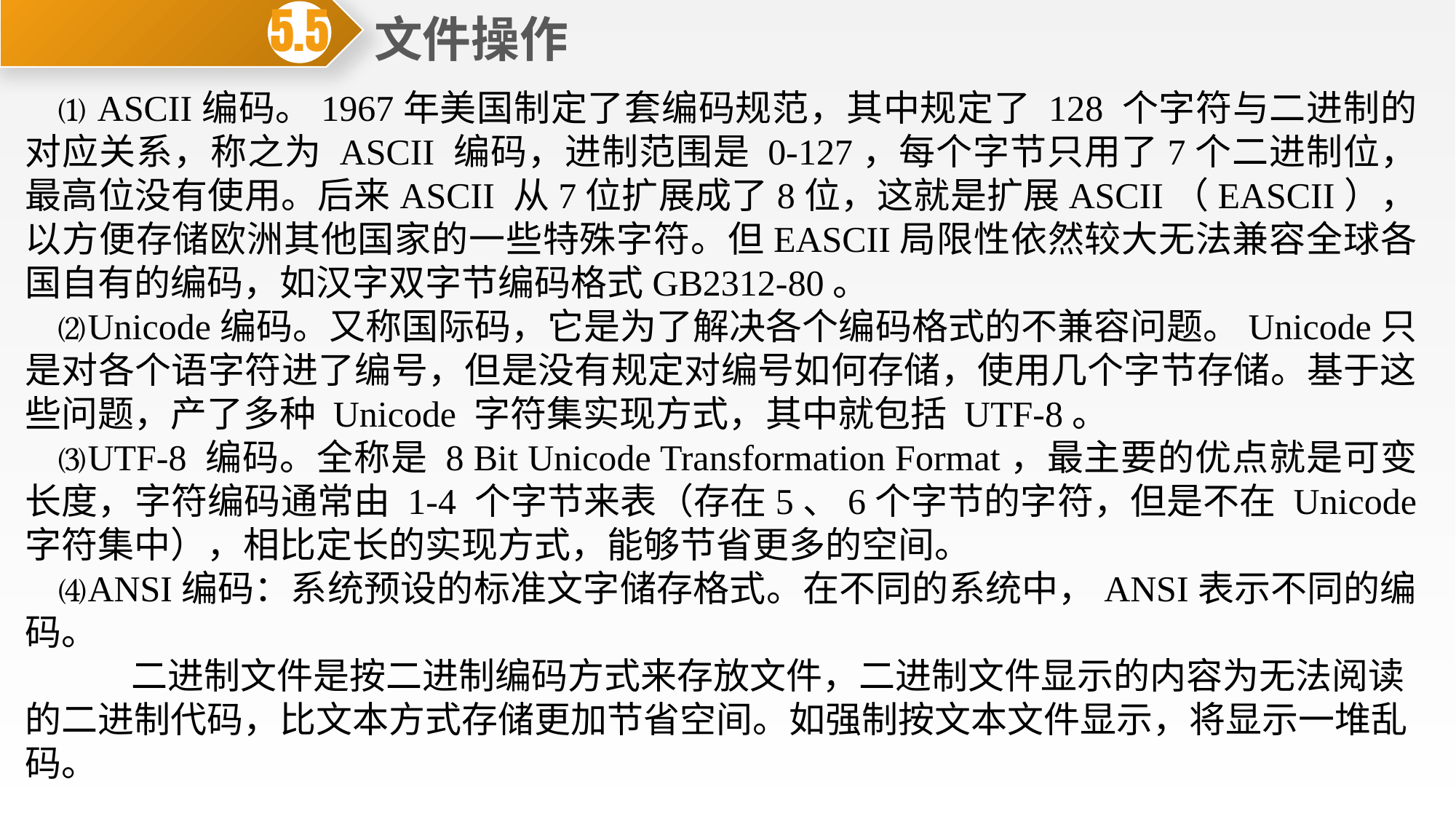

文件操作

5.5

⑴ ASCII编码。1967年美国制定了套编码规范，其中规定了 128 个字符与二进制的对应关系，称之为 ASCII 编码，进制范围是 0-127，每个字节只用了7个二进制位，最高位没有使用。后来ASCII 从7位扩展成了8位，这就是扩展ASCII（EASCII），以方便存储欧洲其他国家的一些特殊字符。但EASCII局限性依然较大无法兼容全球各国自有的编码，如汉字双字节编码格式GB2312-80。
⑵Unicode编码。又称国际码，它是为了解决各个编码格式的不兼容问题。Unicode只是对各个语字符进了编号，但是没有规定对编号如何存储，使用几个字节存储。基于这些问题，产了多种 Unicode 字符集实现方式，其中就包括 UTF-8。
⑶UTF-8 编码。全称是 8 Bit Unicode Transformation Format，最主要的优点就是可变长度，字符编码通常由 1-4 个字节来表（存在5、6个字节的字符，但是不在 Unicode 字符集中），相比定长的实现方式，能够节省更多的空间。
⑷ANSI编码：系统预设的标准文字储存格式。在不同的系统中，ANSI表示不同的编码。
        二进制文件是按二进制编码方式来存放文件，二进制文件显示的内容为无法阅读的二进制代码，比文本方式存储更加节省空间。如强制按文本文件显示，将显示一堆乱码。